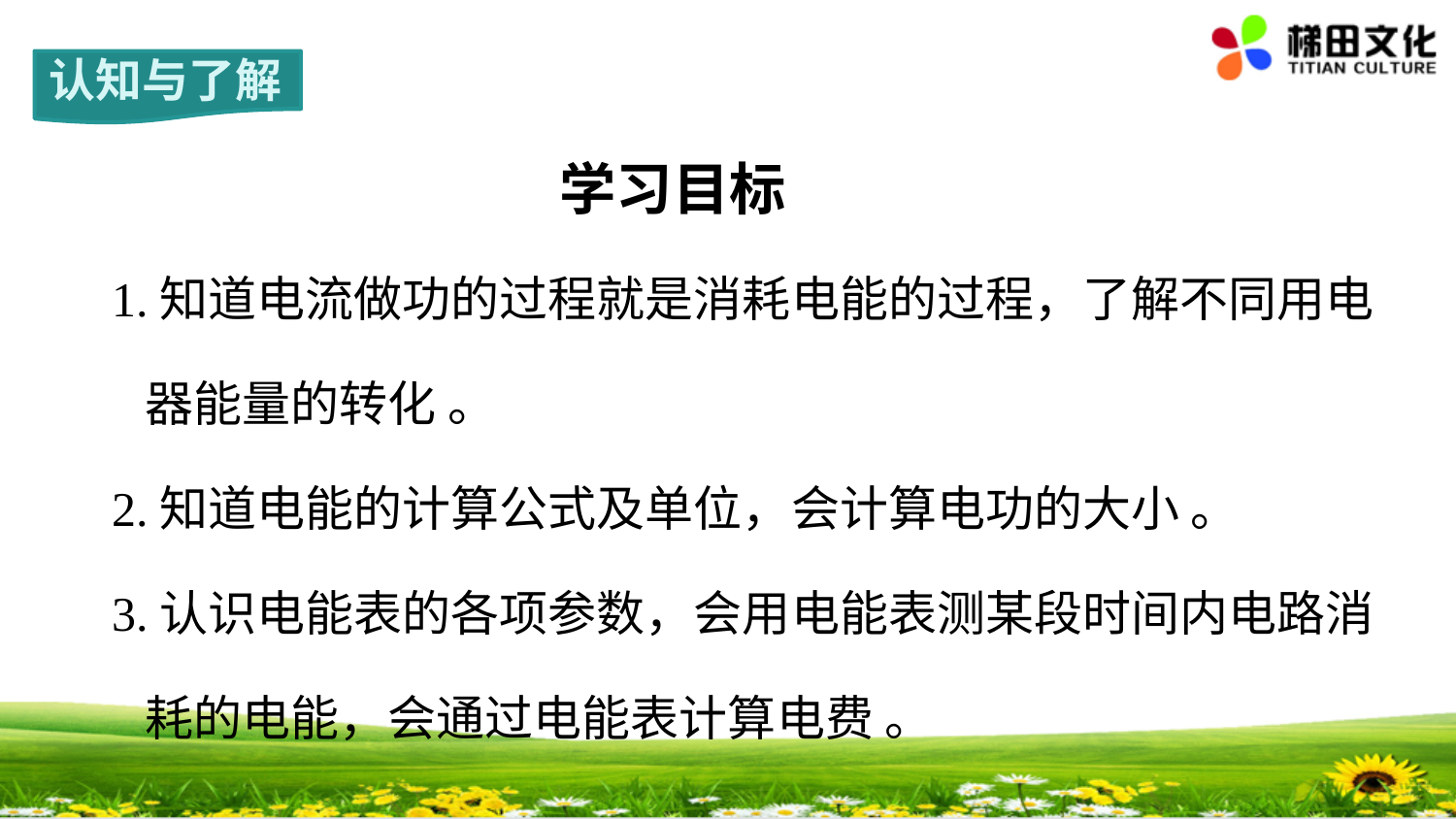

认知与了解

学习目标
1.知道电流做功的过程就是消耗电能的过程，了解不同用电
  器能量的转化 。
2.知道电能的计算公式及单位，会计算电功的大小 。
3.认识电能表的各项参数，会用电能表测某段时间内电路消
  耗的电能，会通过电能表计算电费 。